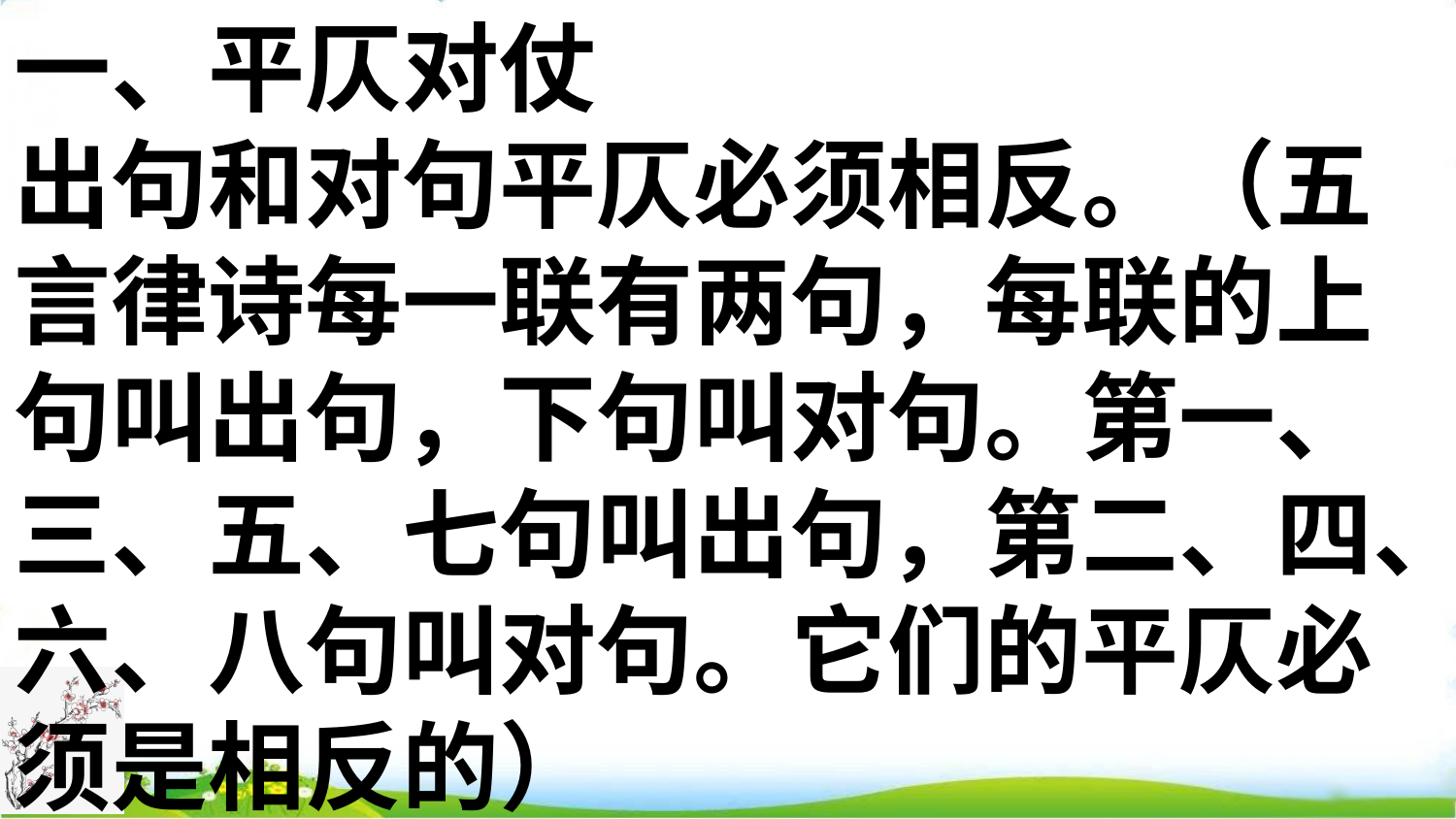

一、平仄对仗
出句和对句平仄必须相反。（五言律诗每一联有两句，每联的上句叫出句，下句叫对句。第一、三、五、七句叫出句，第二、四、六、八句叫对句。它们的平仄必须是相反的）